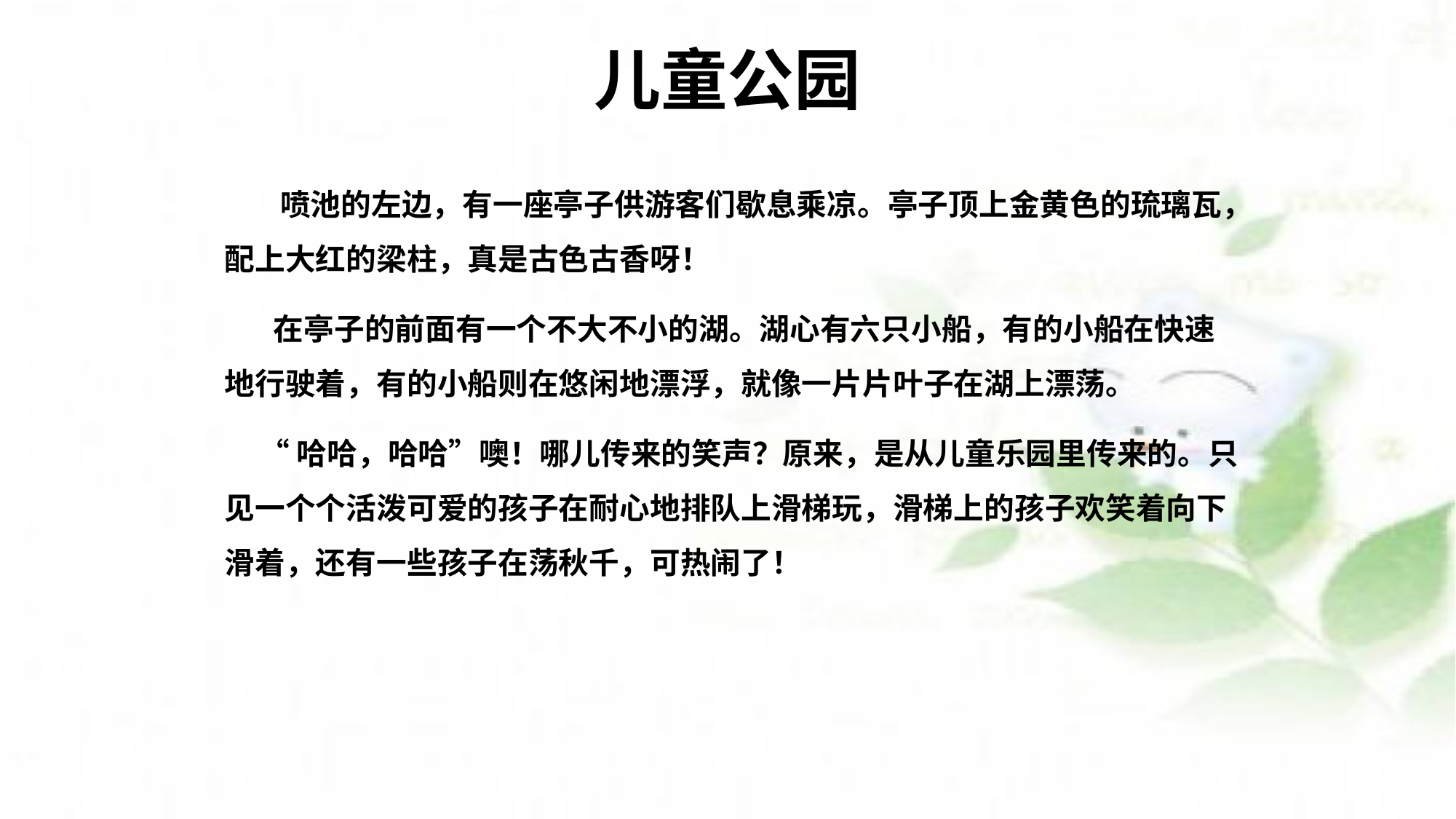

# 儿童公园
       喷池的左边，有一座亭子供游客们歇息乘凉。亭子顶上金黄色的琉璃瓦，配上大红的梁柱，真是古色古香呀！
      在亭子的前面有一个不大不小的湖。湖心有六只小船，有的小船在快速地行驶着，有的小船则在悠闲地漂浮，就像一片片叶子在湖上漂荡。
     “哈哈，哈哈”噢！哪儿传来的笑声？原来，是从儿童乐园里传来的。只见一个个活泼可爱的孩子在耐心地排队上滑梯玩，滑梯上的孩子欢笑着向下滑着，还有一些孩子在荡秋千，可热闹了！